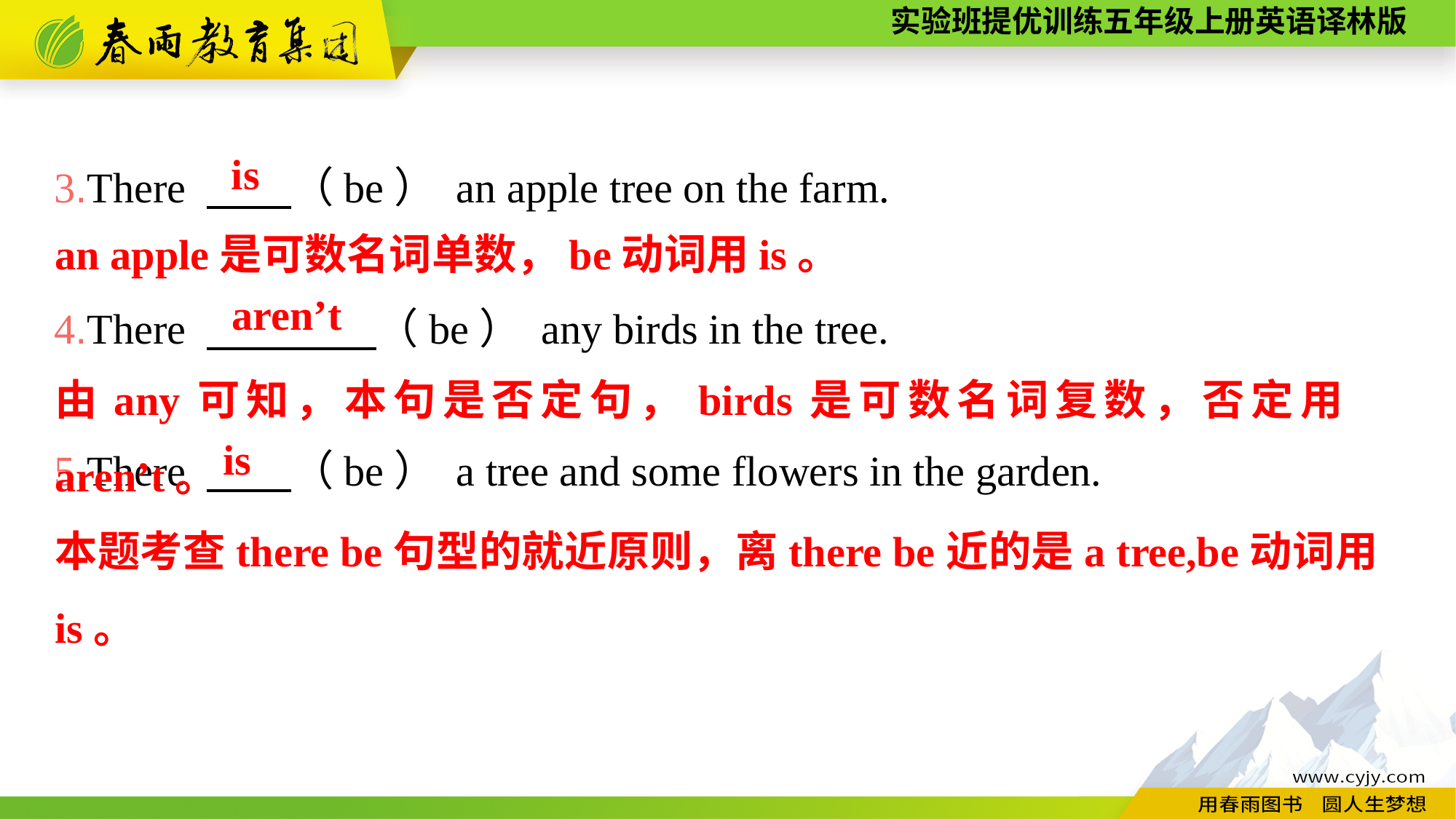

3.There 　　（be） an apple tree on the farm.

4.There 　　　　（be） any birds in the tree.

5.There 　　（be） a tree and some flowers in the garden.
is
an apple是可数名词单数，be动词用is。
aren’t
由any可知，本句是否定句，birds是可数名词复数，否定用aren’t。
is
本题考查there be句型的就近原则，离there be近的是a tree,be动词用is。